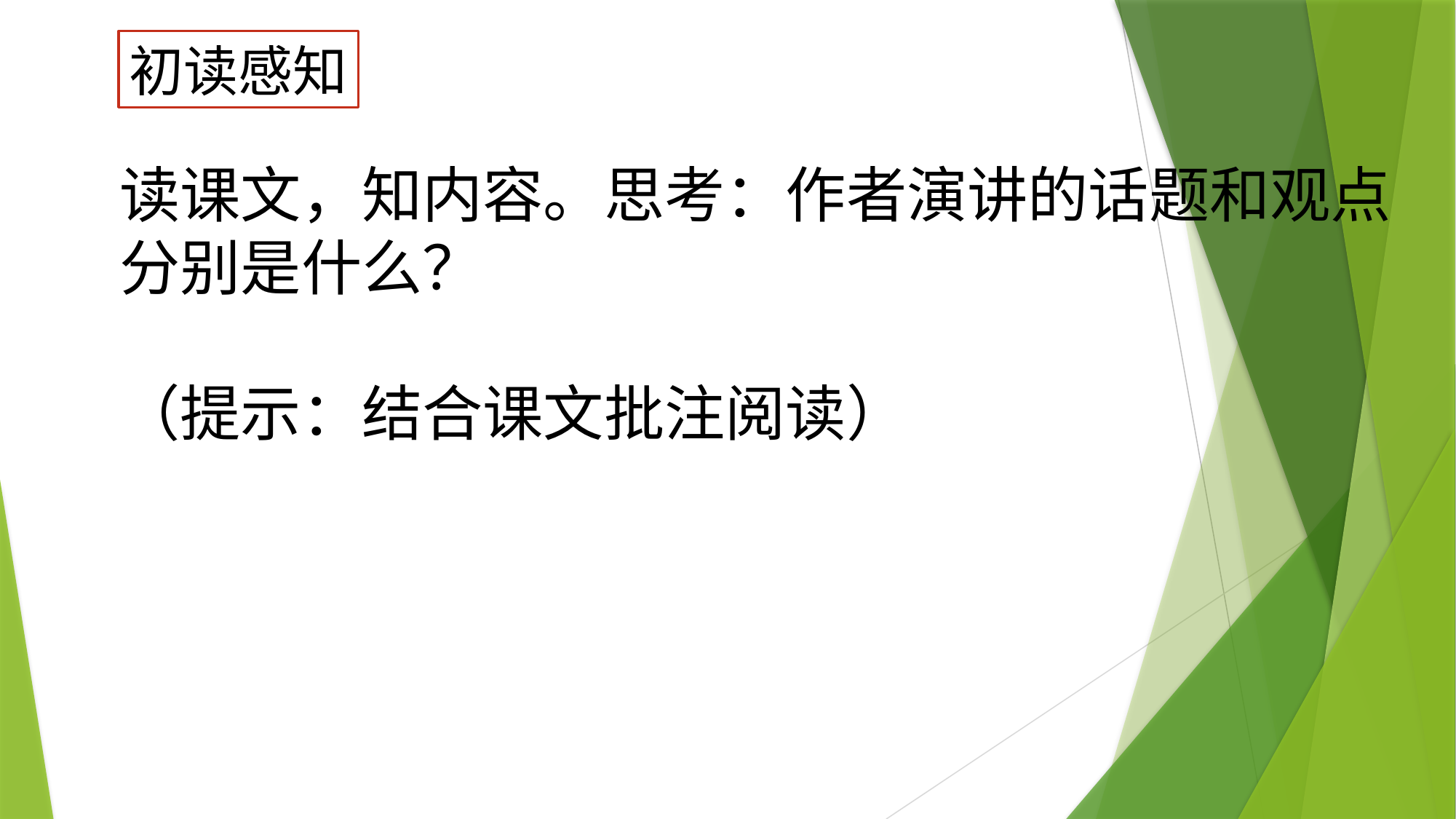

初读感知
读课文，知内容。思考：作者演讲的话题和观点分别是什么？

（提示：结合课文批注阅读）